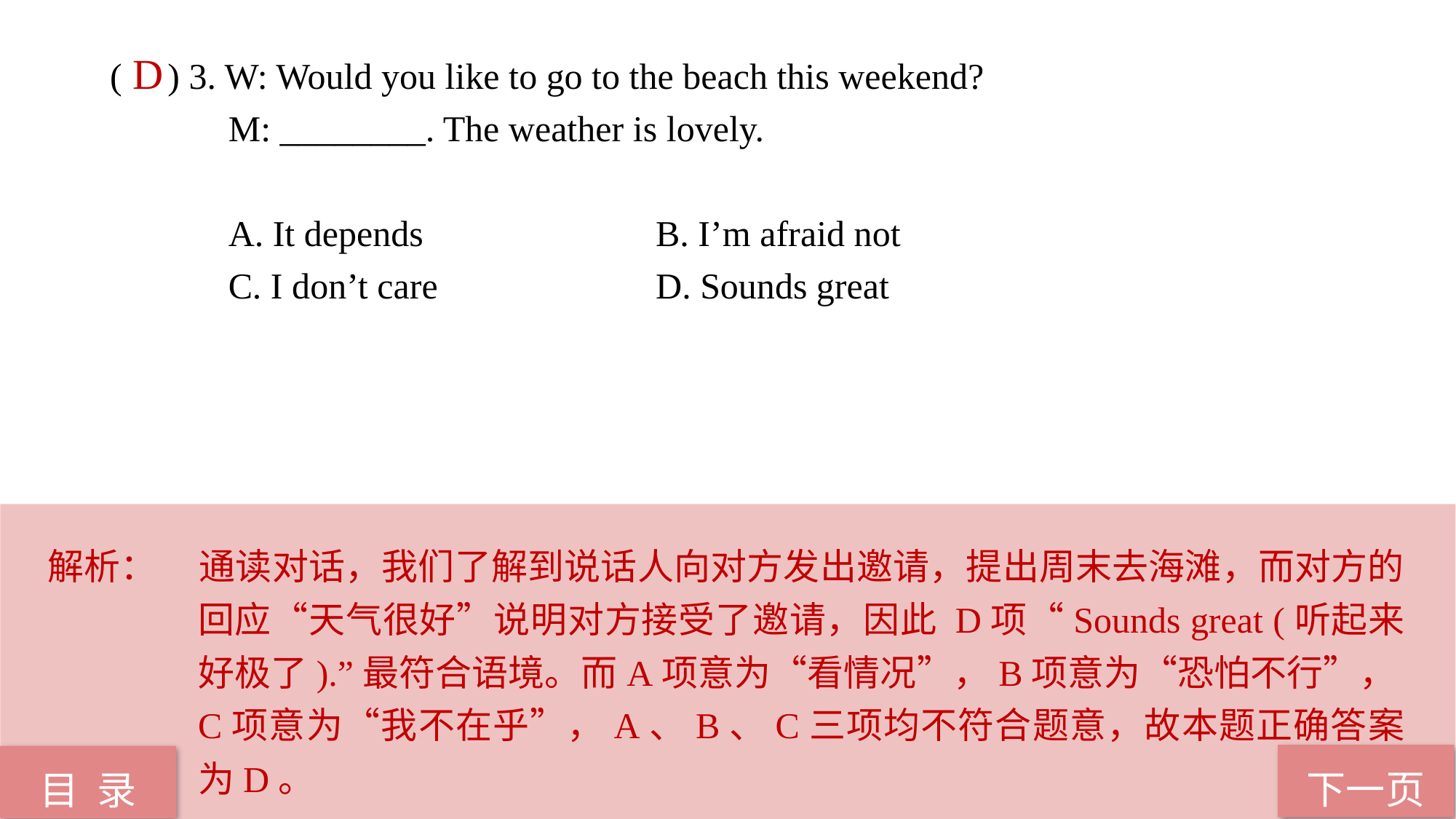

(     ) 3. W: Would you like to go to the beach this weekend?
             M: ________. The weather is lovely.

             A. It depends 			B. I’m afraid not
             C. I don’t care 		D. Sounds great
D
解析：   	通读对话，我们了解到说话人向对方发出邀请，提出周末去海滩，而对方的回应“天气很好”说明对方接受了邀请，因此 D项“Sounds great (听起来好极了).”最符合语境。而A项意为“看情况”，B项意为“恐怕不行”，C项意为“我不在乎”，A、B、C三项均不符合题意，故本题正确答案为D。